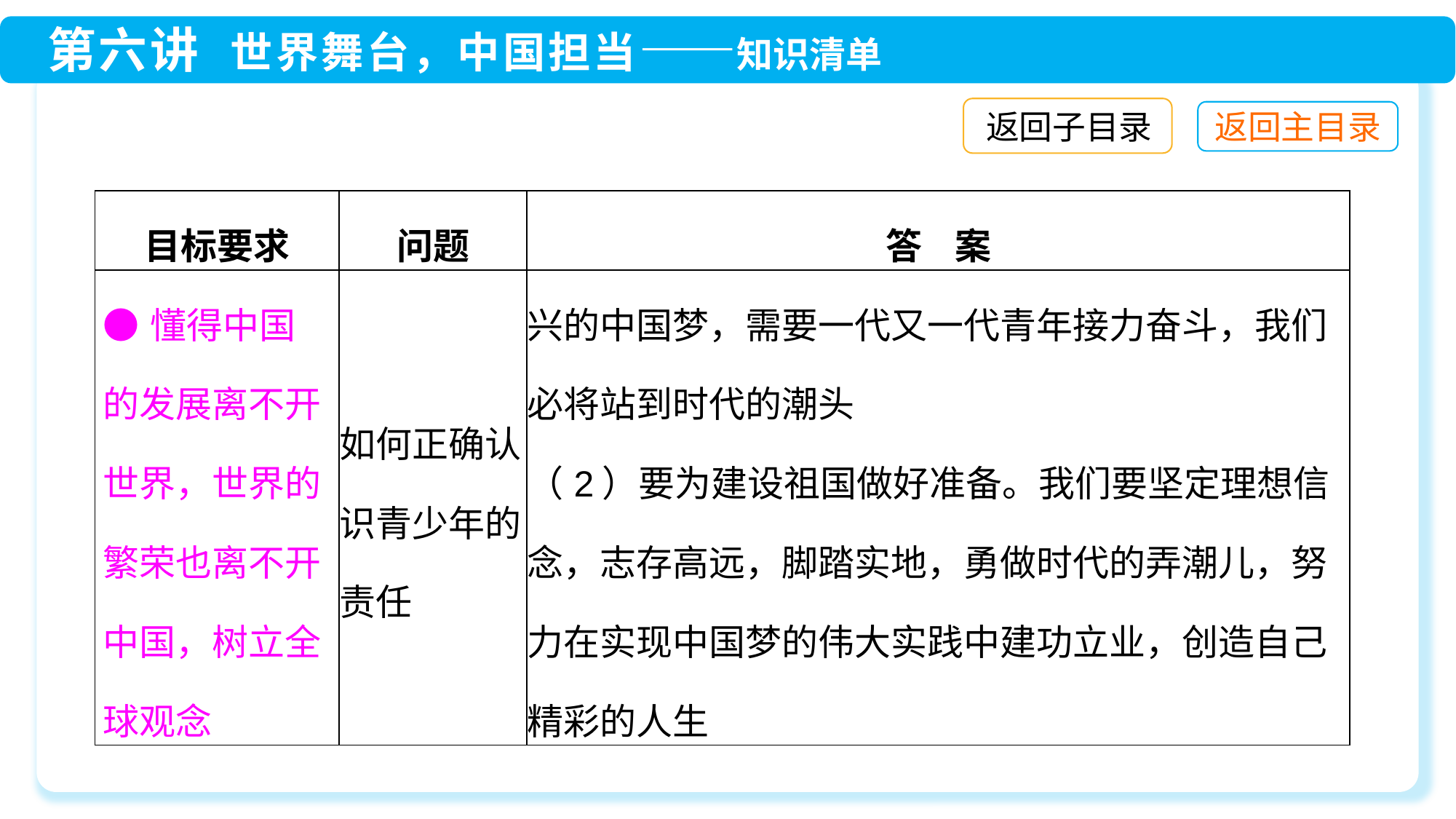

返回子目录
| 目标要求 | 问题 | 答 案 |
| --- | --- | --- |
| ●懂得中国的发展离不开世界，世界的繁荣也离不开中国，树立全球观念 | 如何正确认识青少年的责任 | 兴的中国梦，需要一代又一代青年接力奋斗，我们必将站到时代的潮头 （2）要为建设祖国做好准备。我们要坚定理想信念，志存高远，脚踏实地，勇做时代的弄潮儿，努力在实现中国梦的伟大实践中建功立业，创造自己精彩的人生 |